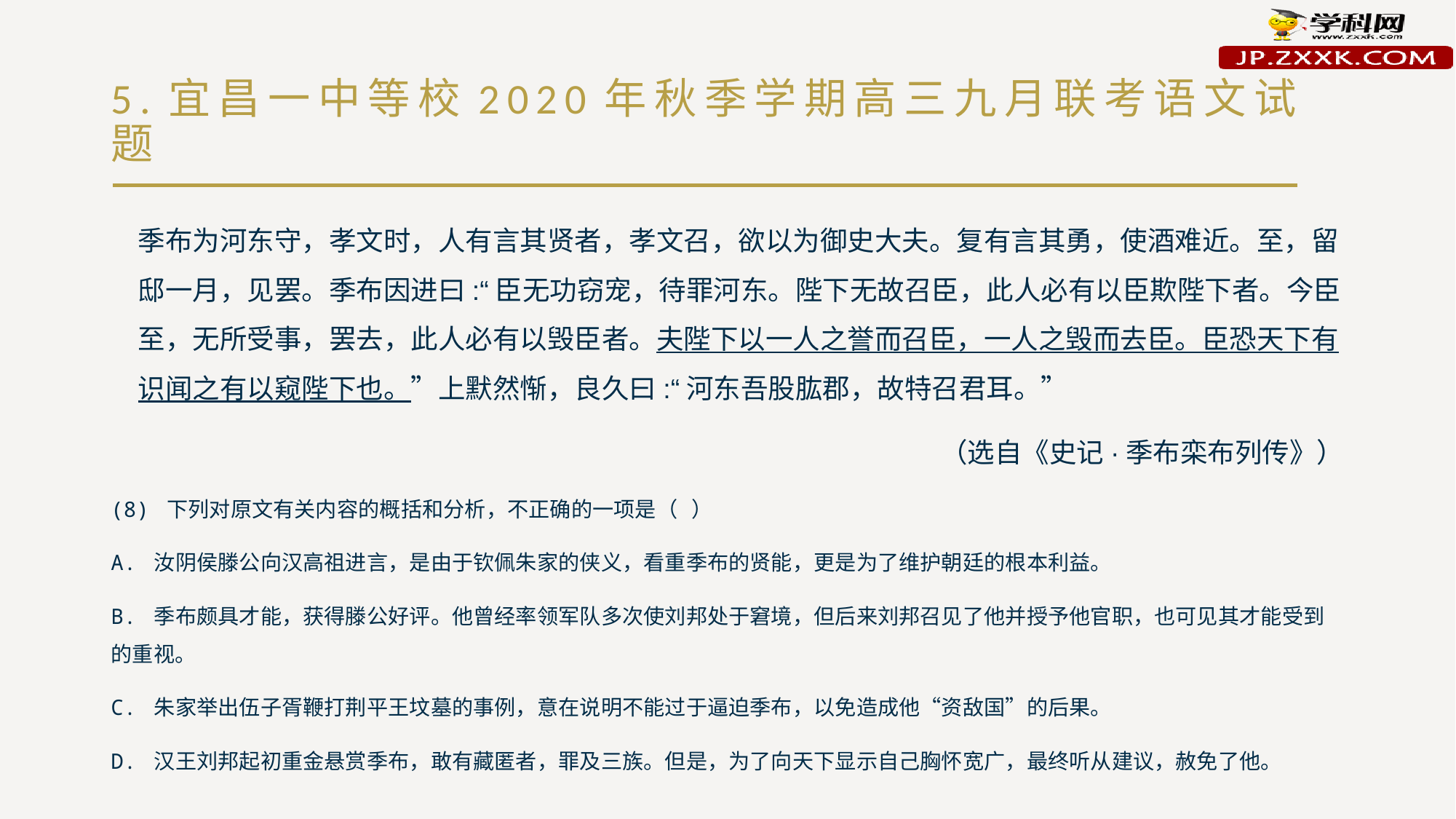

# 5.宜昌一中等校2020年秋季学期高三九月联考语文试题
季布为河东守，孝文时，人有言其贤者，孝文召，欲以为御史大夫。复有言其勇，使酒难近。至，留邸一月，见罢。季布因进曰:“臣无功窃宠，待罪河东。陛下无故召臣，此人必有以臣欺陛下者。今臣至，无所受事，罢去，此人必有以毁臣者。夫陛下以一人之誉而召臣，一人之毁而去臣。臣恐天下有识闻之有以窥陛下也。”上默然惭，良久曰:“河东吾股肱郡，故特召君耳。”
（选自《史记·季布栾布列传》）
(8) 下列对原文有关内容的概括和分析，不正确的一项是（   ）
A. 汝阴侯滕公向汉高祖进言，是由于钦佩朱家的侠义，看重季布的贤能，更是为了维护朝廷的根本利益。
B. 季布颇具才能，获得滕公好评。他曾经率领军队多次使刘邦处于窘境，但后来刘邦召见了他并授予他官职，也可见其才能受到的重视。
C. 朱家举出伍子胥鞭打荆平王坟墓的事例，意在说明不能过于逼迫季布，以免造成他“资敌国”的后果。
D. 汉王刘邦起初重金悬赏季布，敢有藏匿者，罪及三族。但是，为了向天下显示自己胸怀宽广，最终听从建议，赦免了他。